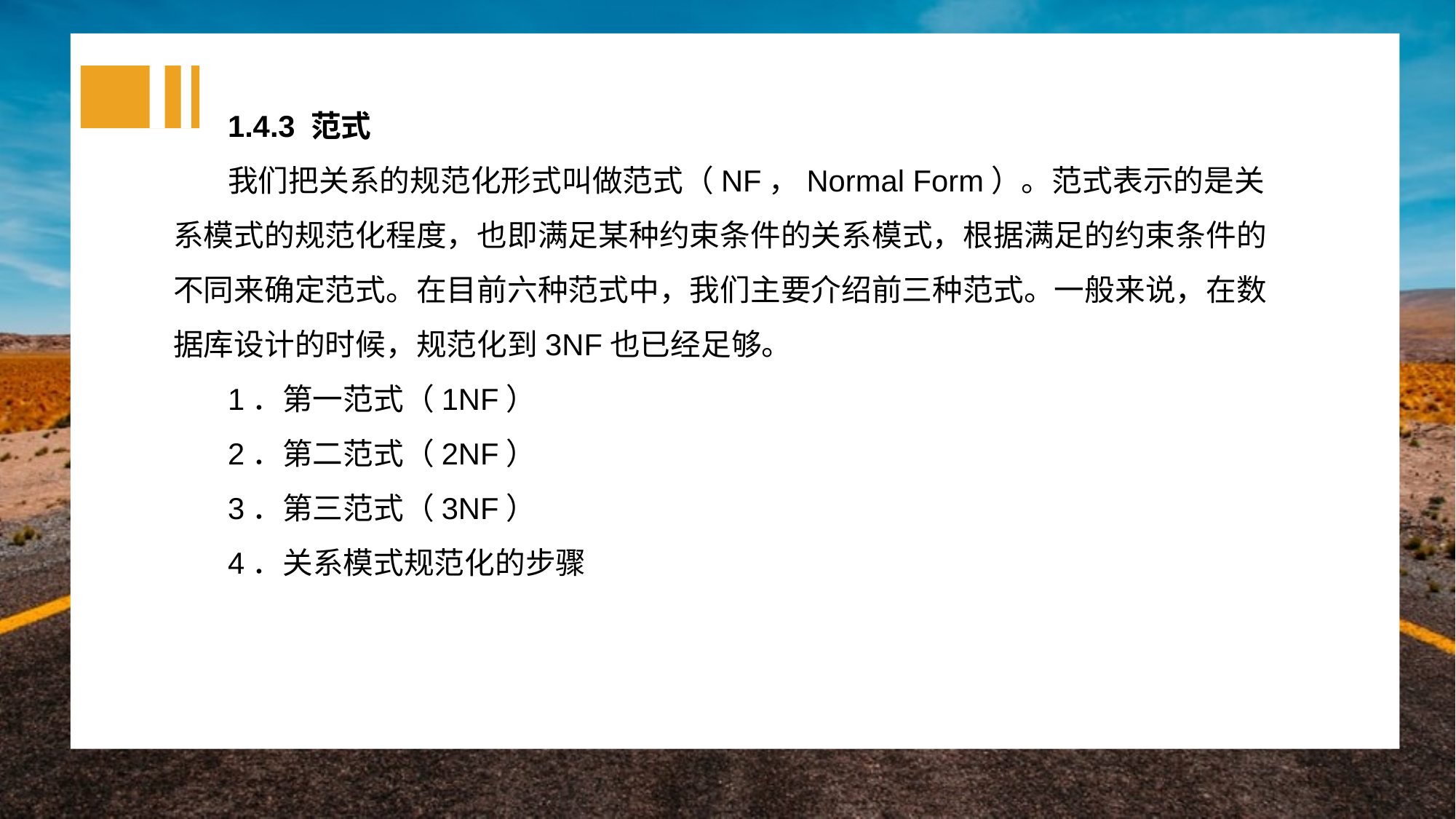

1.4.3 范式
我们把关系的规范化形式叫做范式（NF，Normal Form）。范式表示的是关系模式的规范化程度，也即满足某种约束条件的关系模式，根据满足的约束条件的不同来确定范式。在目前六种范式中，我们主要介绍前三种范式。一般来说，在数据库设计的时候，规范化到3NF也已经足够。
1．第一范式（1NF）
2．第二范式（2NF）
3．第三范式（3NF）
4．关系模式规范化的步骤